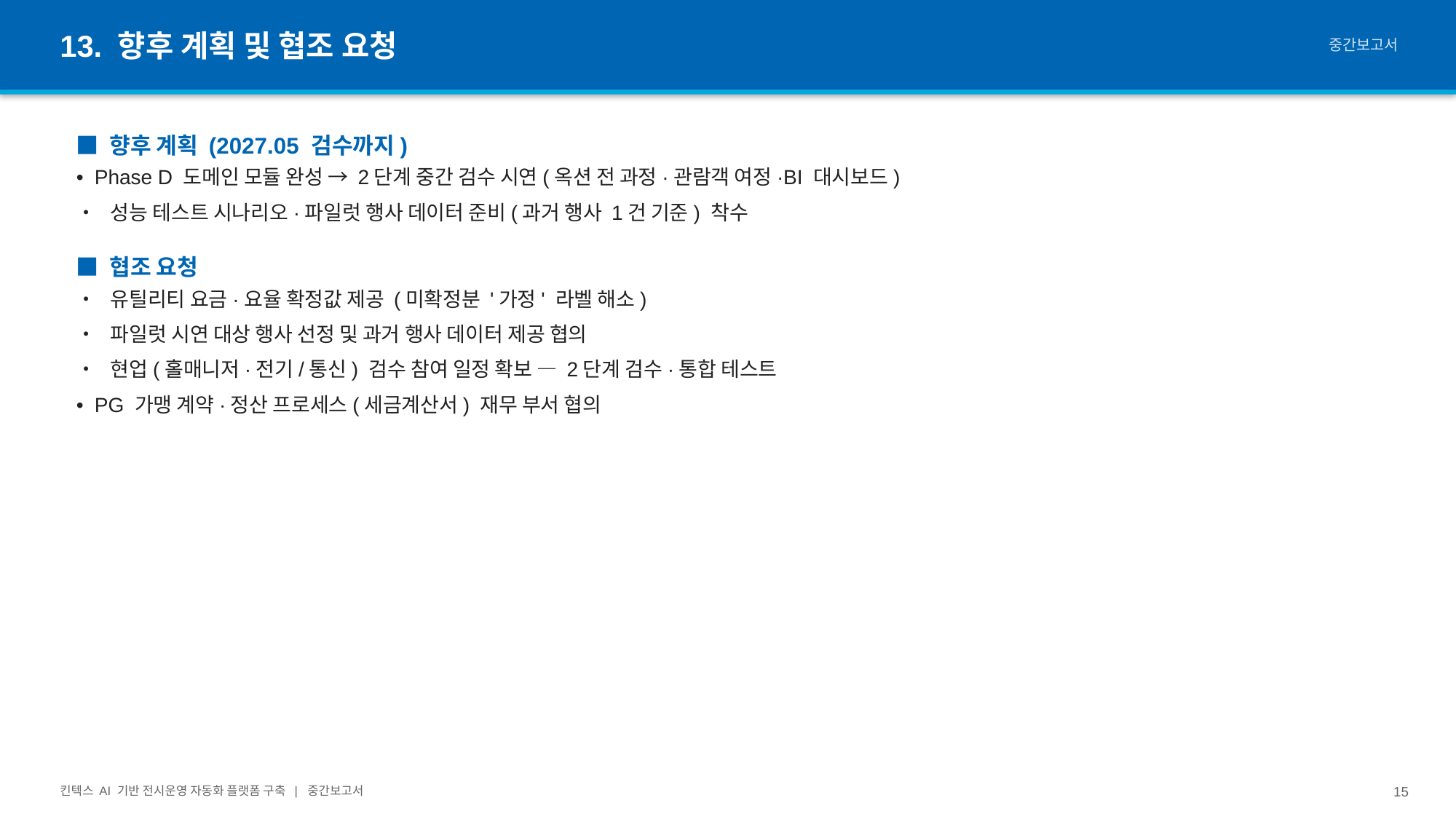

13. 향후 계획 및 협조 요청
중간보고서

■ 향후 계획 (2027.05 검수까지)
•  Phase D 도메인 모듈 완성 → 2단계 중간 검수 시연(옥션 전 과정·관람객 여정·BI 대시보드)
•  성능 테스트 시나리오·파일럿 행사 데이터 준비(과거 행사 1건 기준) 착수
■ 협조 요청
•  유틸리티 요금·요율 확정값 제공 (미확정분 '가정' 라벨 해소)
•  파일럿 시연 대상 행사 선정 및 과거 행사 데이터 제공 협의
•  현업(홀매니저·전기/통신) 검수 참여 일정 확보 — 2단계 검수·통합 테스트
•  PG 가맹 계약·정산 프로세스(세금계산서) 재무 부서 협의
킨텍스 AI 기반 전시운영 자동화 플랫폼 구축  |  중간보고서
15